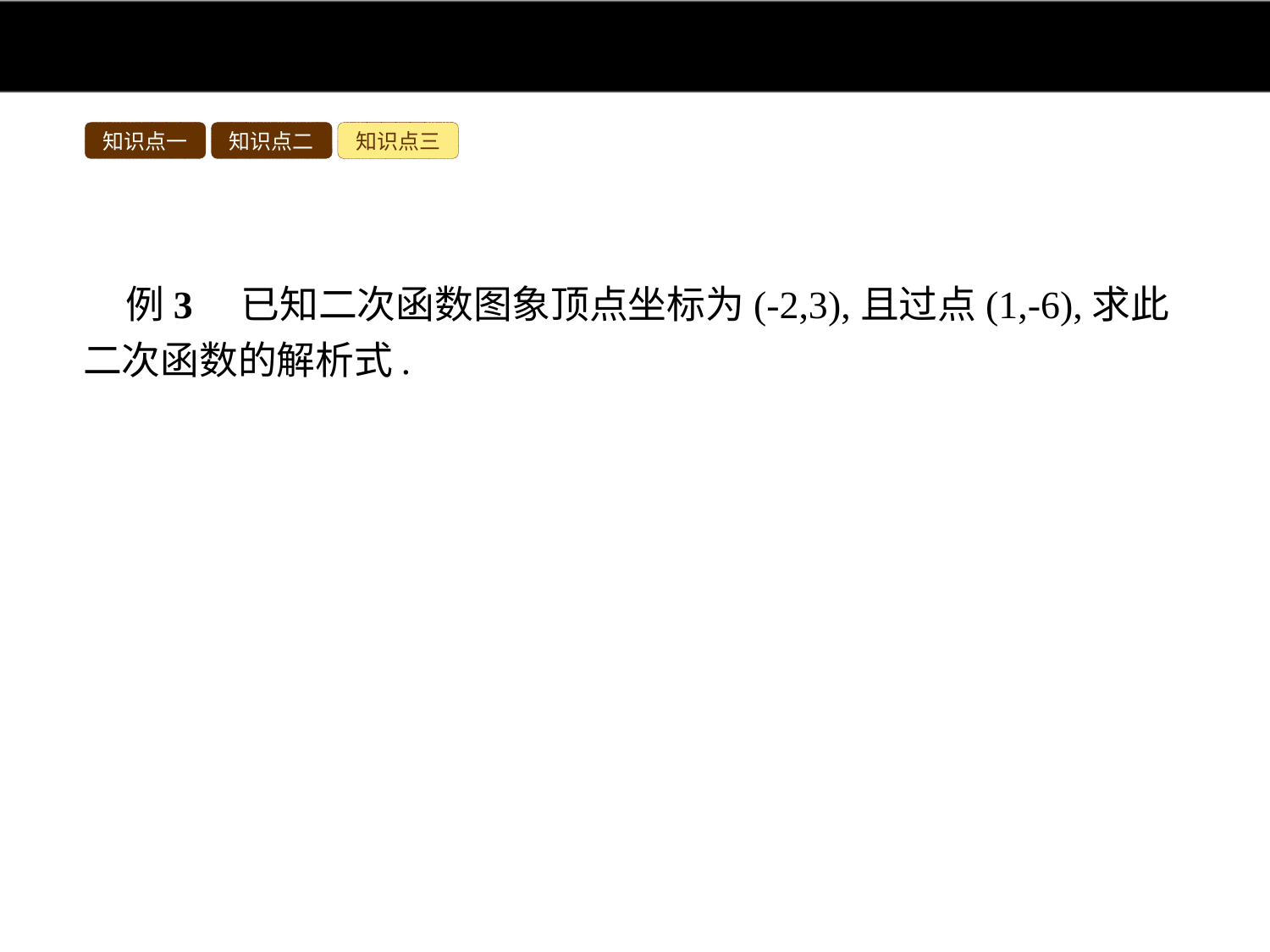

知识点一
知识点二
知识点三
例3　已知二次函数图象顶点坐标为(-2,3),且过点(1,-6),求此二次函数的解析式.
分析:根据已知条件中的顶点坐标,可以把二次函数的解析式设为顶点式,再进一步把(1,-6)代入求解即可.
解:设二次函数的解析式为y=a(x-h)2+k.
∵函数图象的顶点坐标为(-2,3),且过点(1,-6),
∴h=-2,k=3,-6=a(1+2)2+3,解得a=-1.
∴二次函数的解析式为y=-(x+2)2+3.